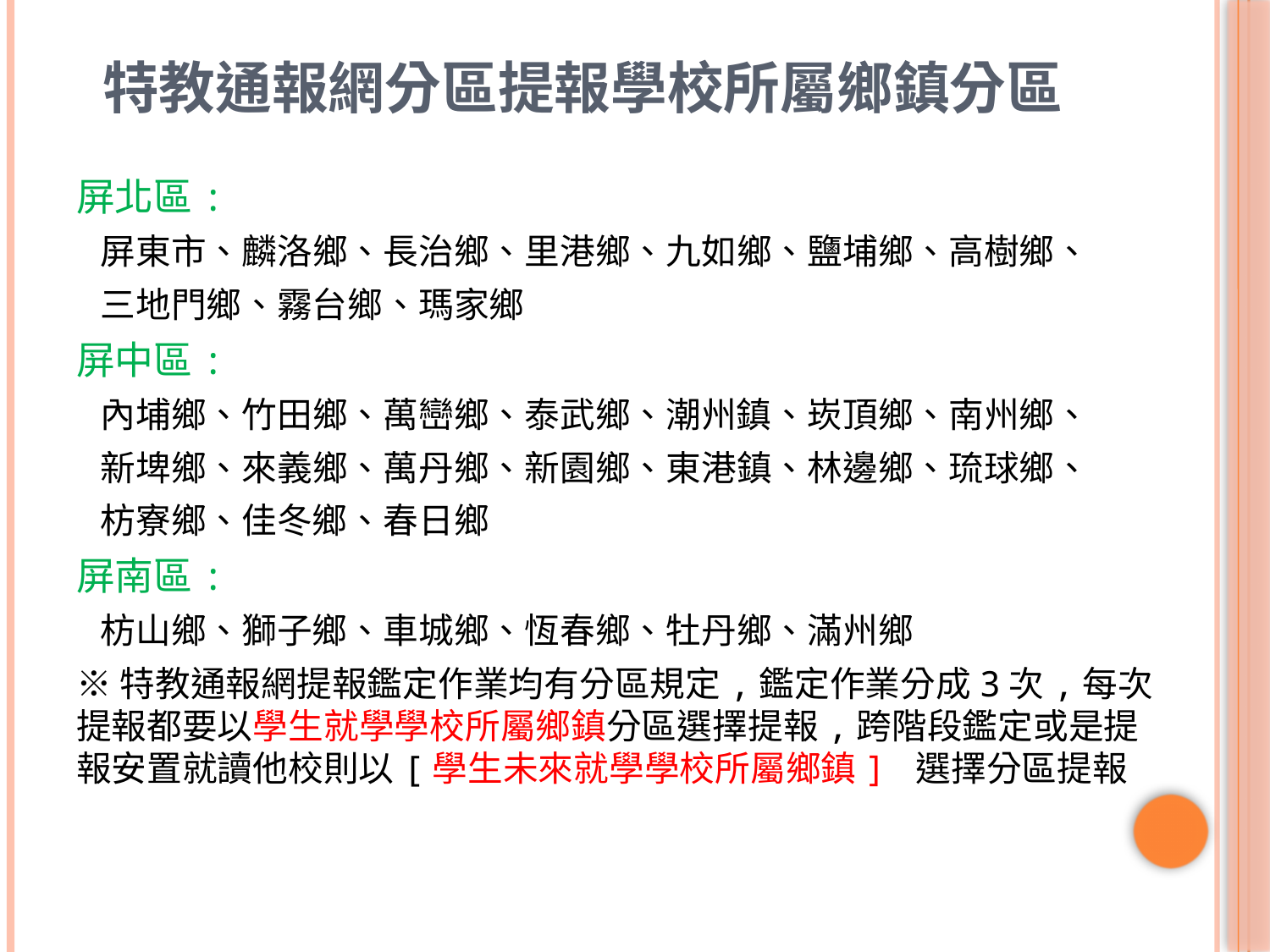

# 特教通報網分區提報學校所屬鄉鎮分區
屏北區:
  屏東市、麟洛鄉、長治鄉、里港鄉、九如鄉、鹽埔鄉、高樹鄉、
  三地門鄉、霧台鄉、瑪家鄉
屏中區:
  內埔鄉、竹田鄉、萬巒鄉、泰武鄉、潮州鎮、崁頂鄉、南州鄉、
  新埤鄉、來義鄉、萬丹鄉、新園鄉、東港鎮、林邊鄉、琉球鄉、
  枋寮鄉、佳冬鄉、春日鄉
屏南區:
  枋山鄉、獅子鄉、車城鄉、恆春鄉、牡丹鄉、滿州鄉
※特教通報網提報鑑定作業均有分區規定,鑑定作業分成3次,每次提報都要以學生就學學校所屬鄉鎮分區選擇提報,跨階段鑑定或是提報安置就讀他校則以[學生未來就學學校所屬鄉鎮] 選擇分區提報